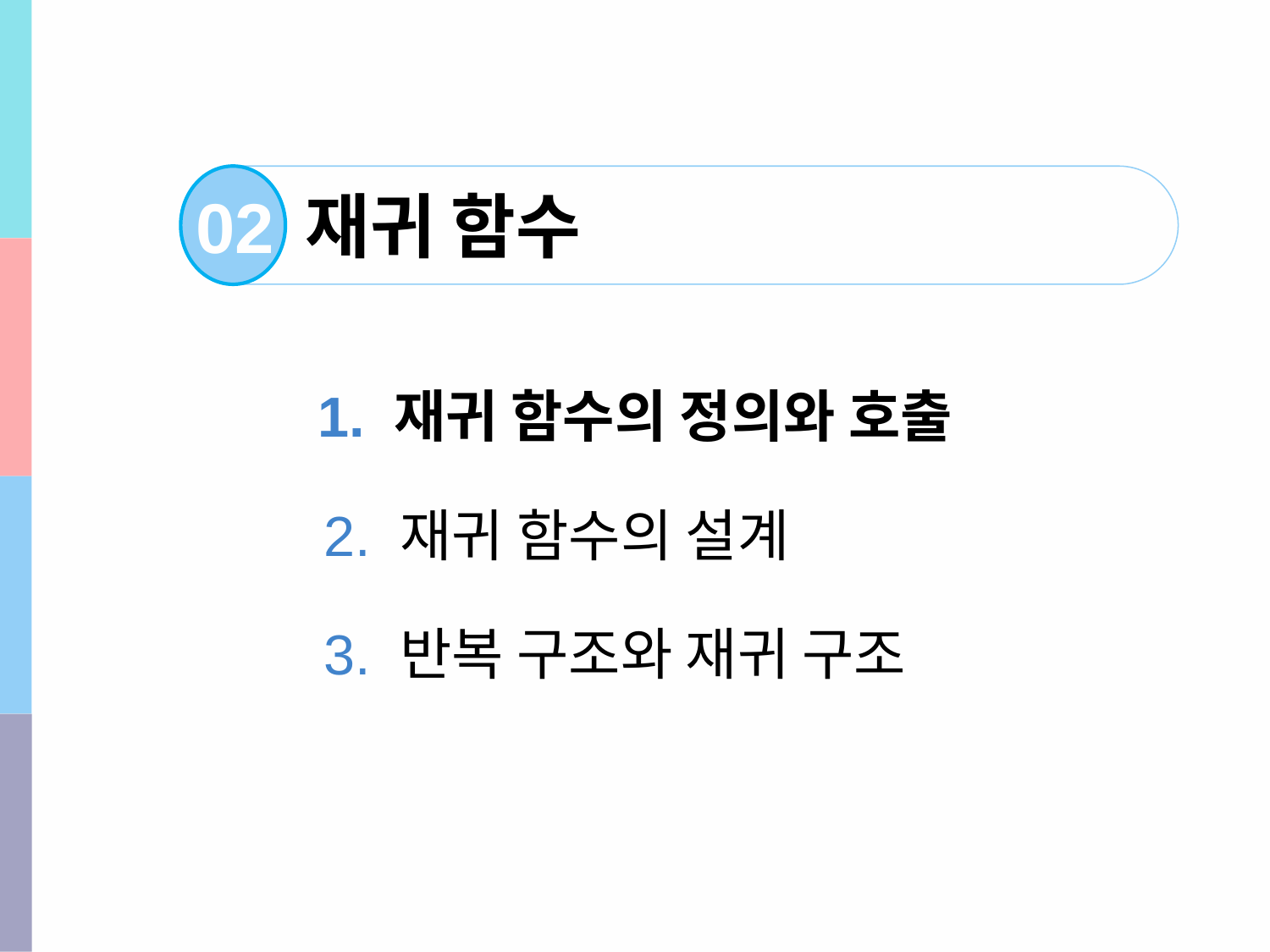

재귀 함수
02
1. 재귀 함수의 정의와 호출
2. 재귀 함수의 설계
3. 반복 구조와 재귀 구조